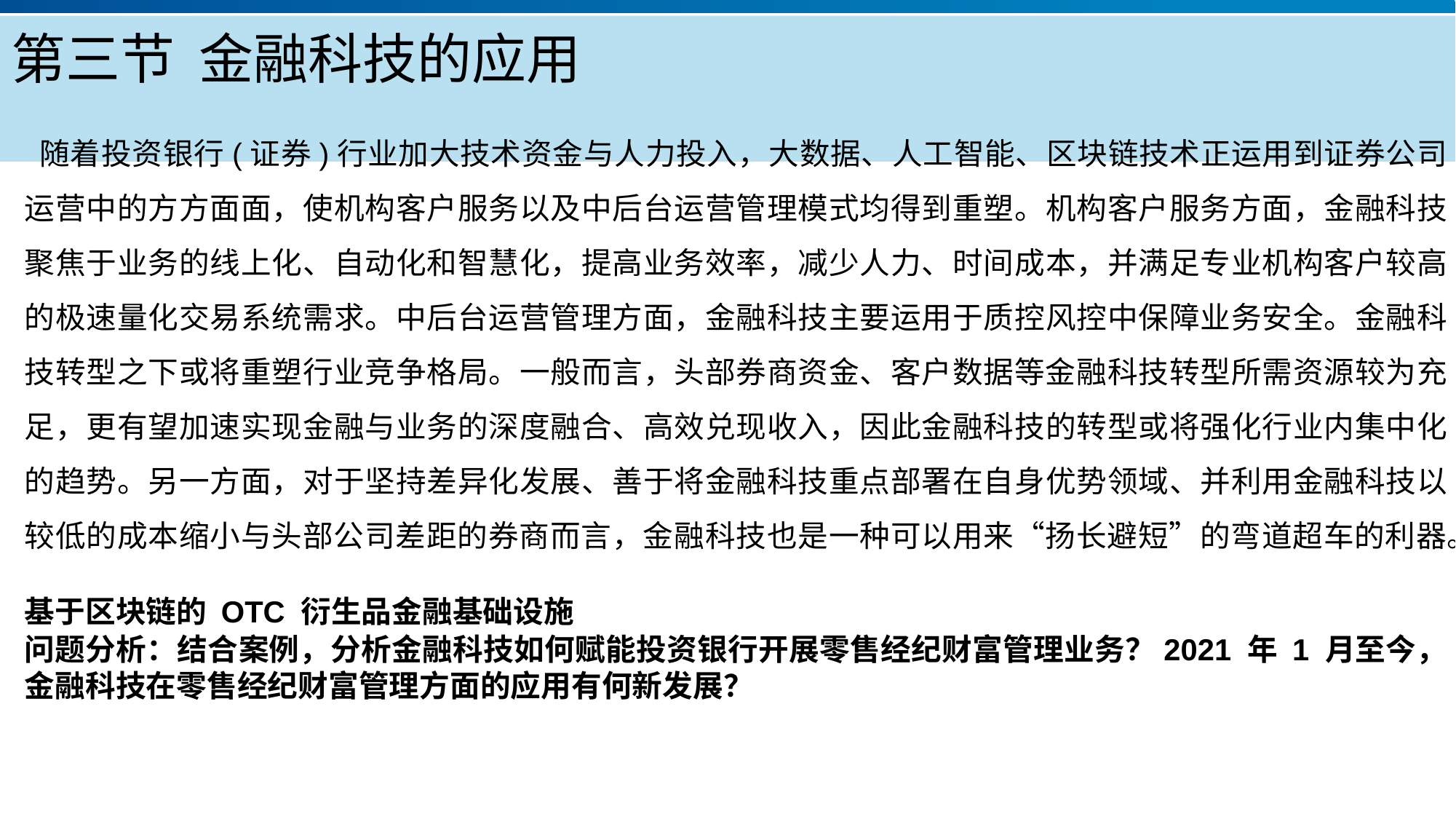

# 第三节  金融科技的应用
 随着投资银行(证券)行业加大技术资金与人力投入，大数据、人工智能、区块链技术正运用到证券公司运营中的方方面面，使机构客户服务以及中后台运营管理模式均得到重塑。机构客户服务方面，金融科技聚焦于业务的线上化、自动化和智慧化，提高业务效率，减少人力、时间成本，并满足专业机构客户较高的极速量化交易系统需求。中后台运营管理方面，金融科技主要运用于质控风控中保障业务安全。金融科技转型之下或将重塑行业竞争格局。一般而言，头部券商资金、客户数据等金融科技转型所需资源较为充足，更有望加速实现金融与业务的深度融合、高效兑现收入，因此金融科技的转型或将强化行业内集中化的趋势。另一方面，对于坚持差异化发展、善于将金融科技重点部署在自身优势领域、并利用金融科技以较低的成本缩小与头部公司差距的券商而言，金融科技也是一种可以用来“扬长避短”的弯道超车的利器。

基于区块链的 OTC 衍生品金融基础设施
问题分析：结合案例，分析金融科技如何赋能投资银行开展零售经纪财富管理业务？2021 年 1 月至今，金融科技在零售经纪财富管理方面的应用有何新发展？